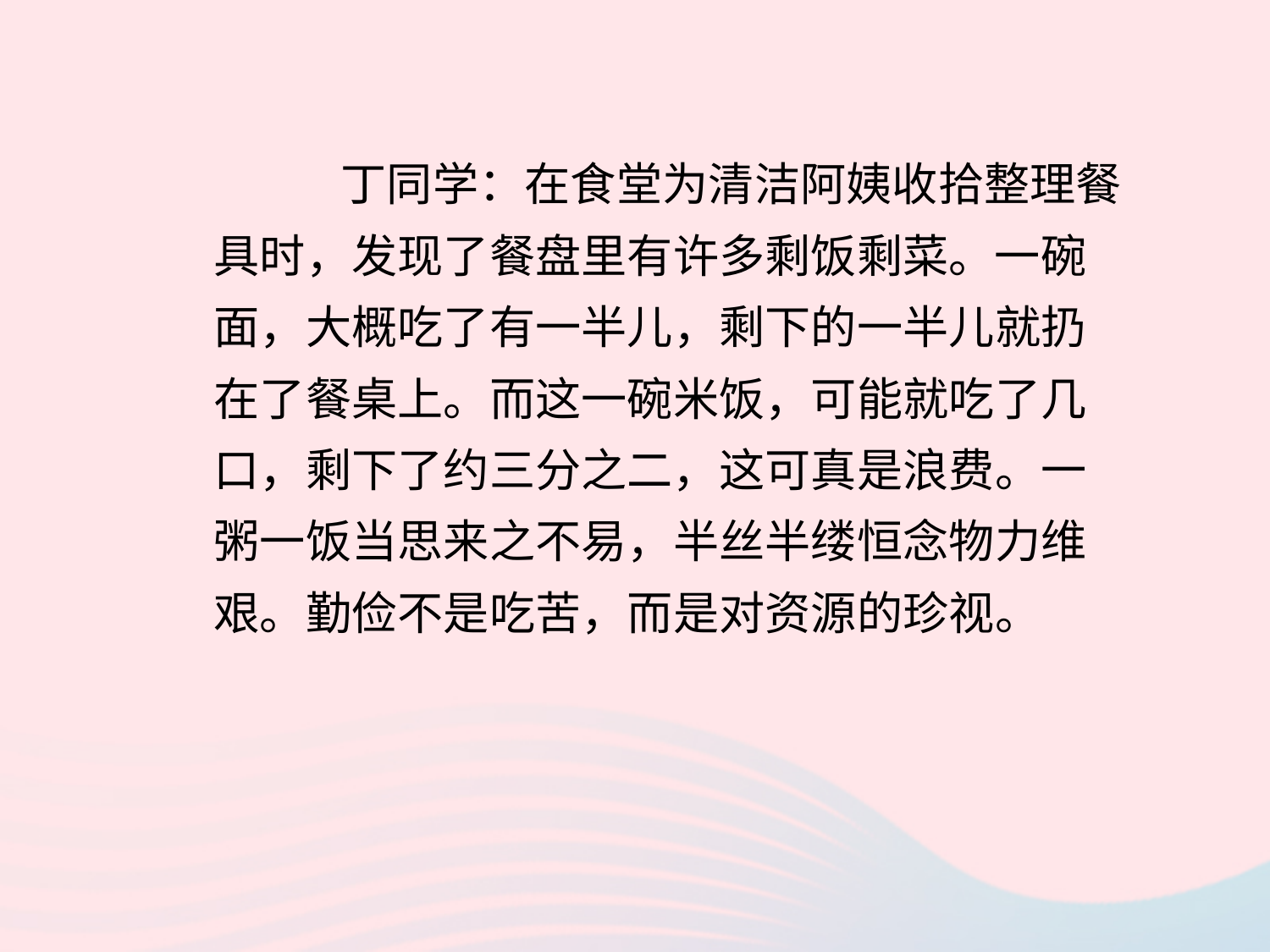

丁同学：在食堂为清洁阿姨收拾整理餐具时，发现了餐盘里有许多剩饭剩菜。一碗面，大概吃了有一半儿，剩下的一半儿就扔在了餐桌上。而这一碗米饭，可能就吃了几口，剩下了约三分之二，这可真是浪费。一粥一饭当思来之不易，半丝半缕恒念物力维艰。勤俭不是吃苦，而是对资源的珍视。